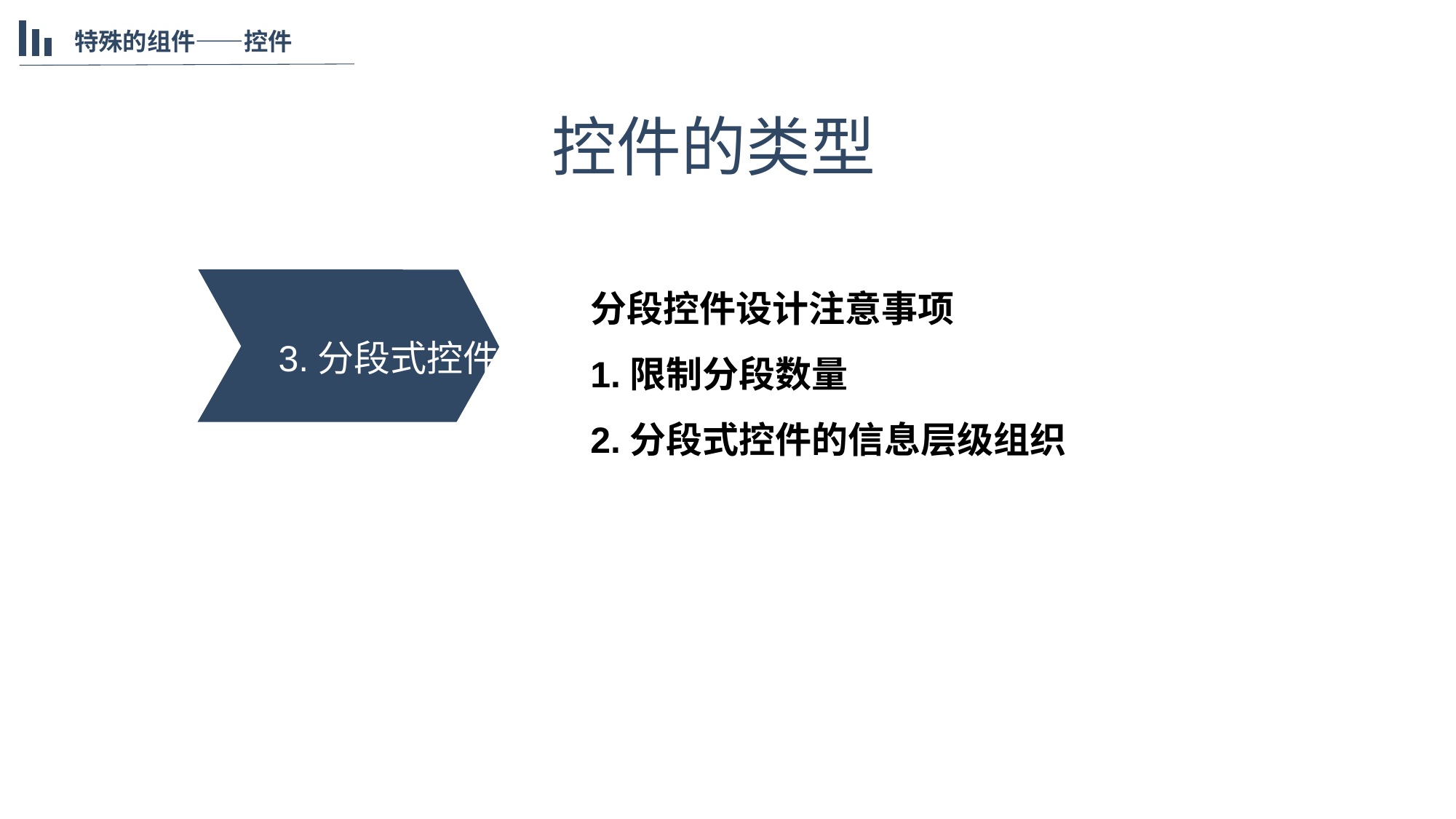

特殊的组件——控件

控件的类型
分段控件设计注意事项
1.限制分段数量
2.分段式控件的信息层级组织

3.分段式控件